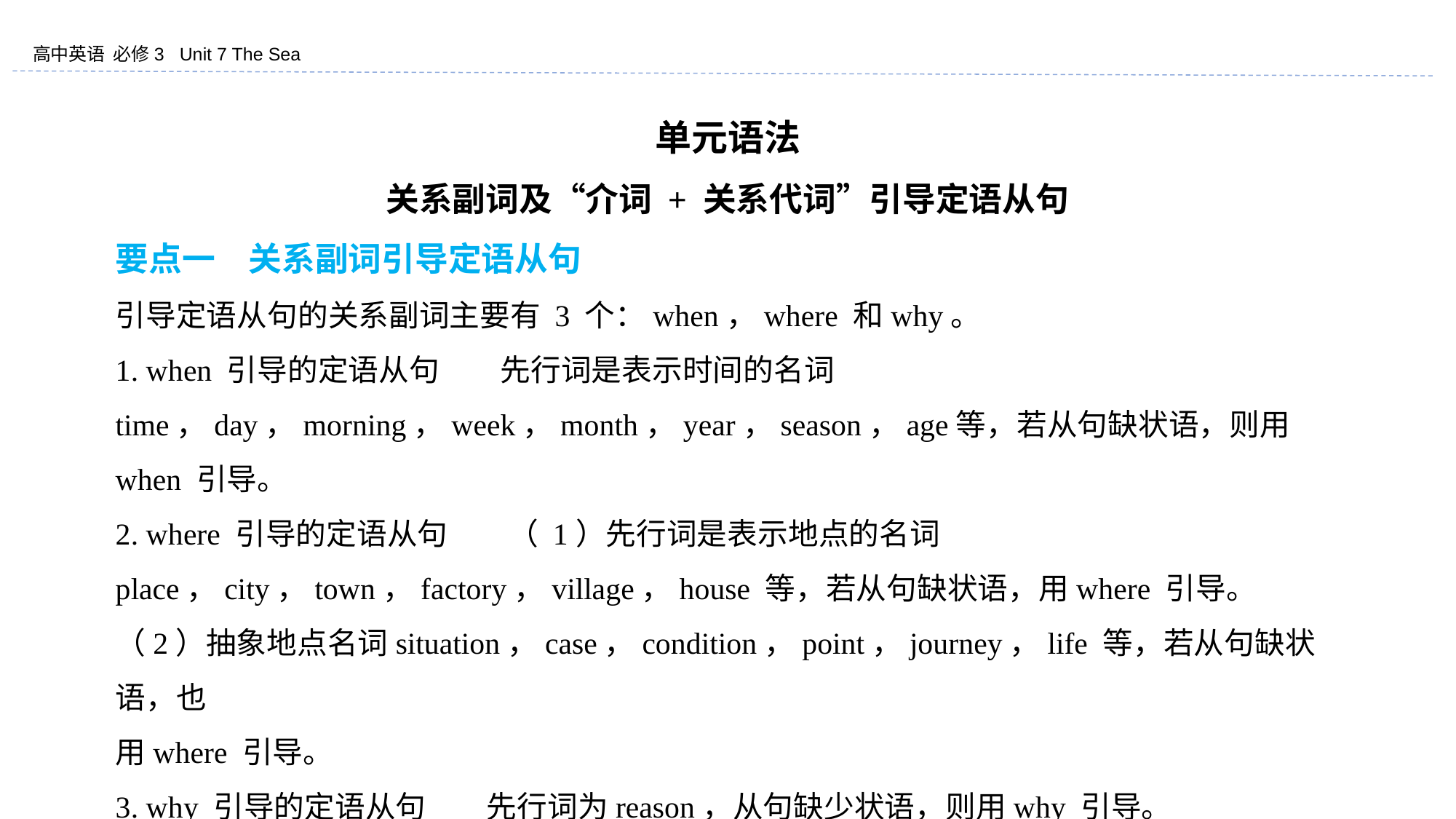

单元语法
关系副词及“介词 + 关系代词”引导定语从句
要点一　关系副词引导定语从句
引导定语从句的关系副词主要有 3 个：when，where 和why。
1. when 引导的定语从句　　先行词是表示时间的名词time，day，morning，week，month，year，season，age等，若从句缺状语，则用when 引导。
2. where 引导的定语从句　　（ 1）先行词是表示地点的名词 place，city，town，factory，village，house 等，若从句缺状语，用where 引导。
（2）抽象地点名词situation，case，condition，point，journey，life 等，若从句缺状语，也
用where 引导。
3. why 引导的定语从句　　先行词为reason，从句缺少状语，则用why 引导。